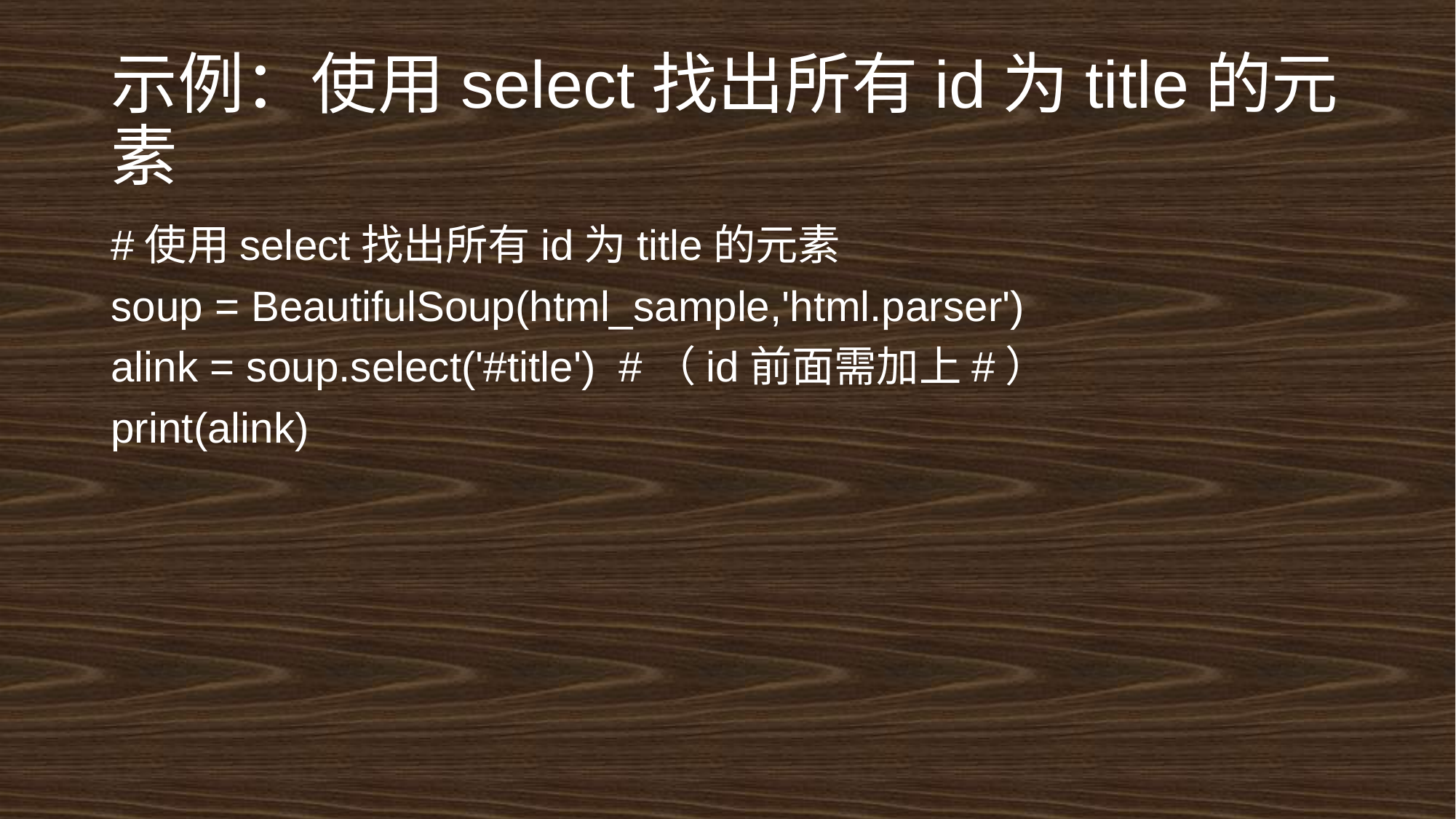

# 示例：使用select找出所有id为title的元素
#使用select找出所有id为title的元素
soup = BeautifulSoup(html_sample,'html.parser')
alink = soup.select('#title')  #（id前面需加上#）
print(alink)